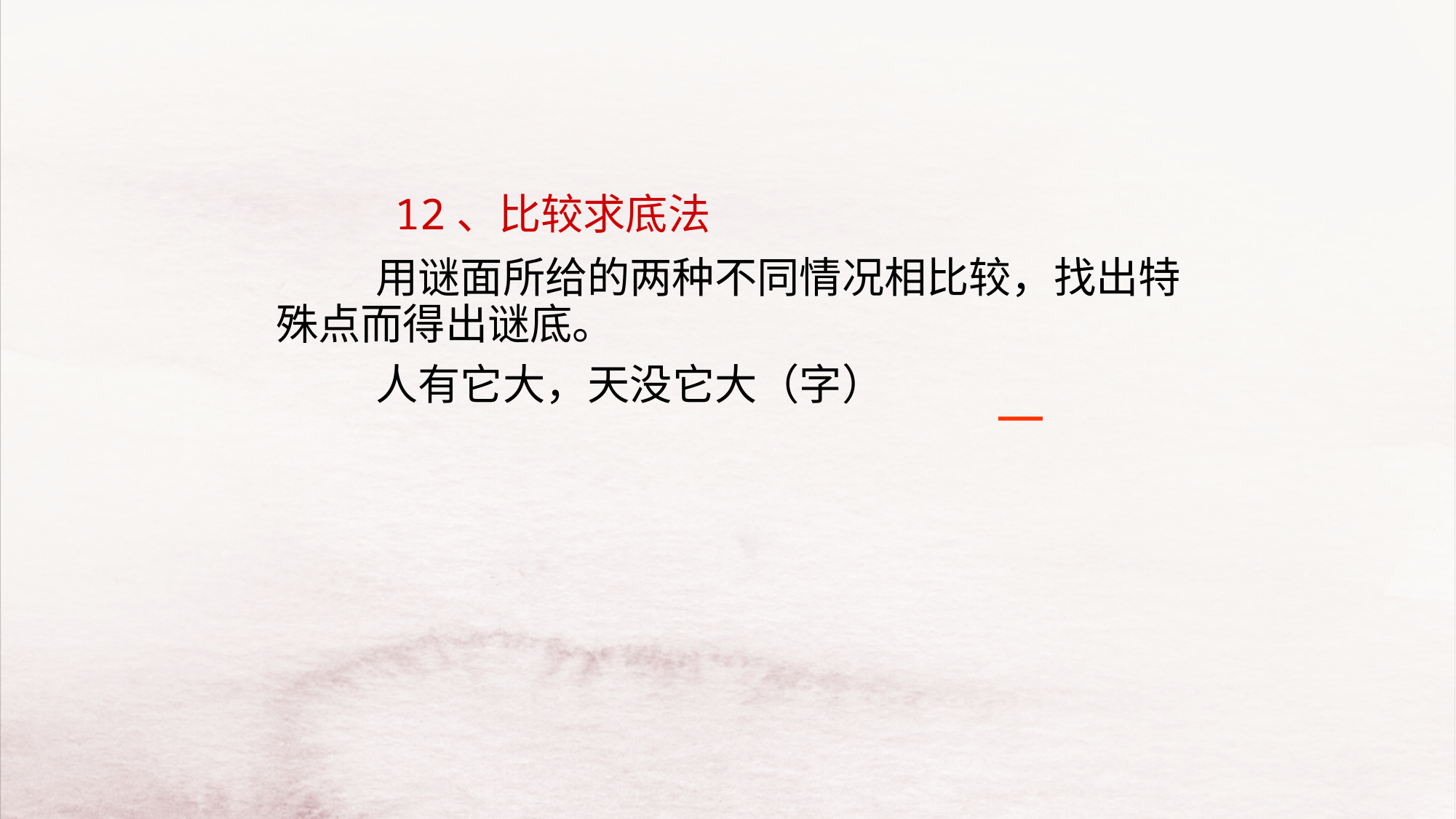

12、比较求底法
　　　用谜面所给的两种不同情况相比较，找出特殊点而得出谜底。
　　　人有它大，天没它大（字）

一